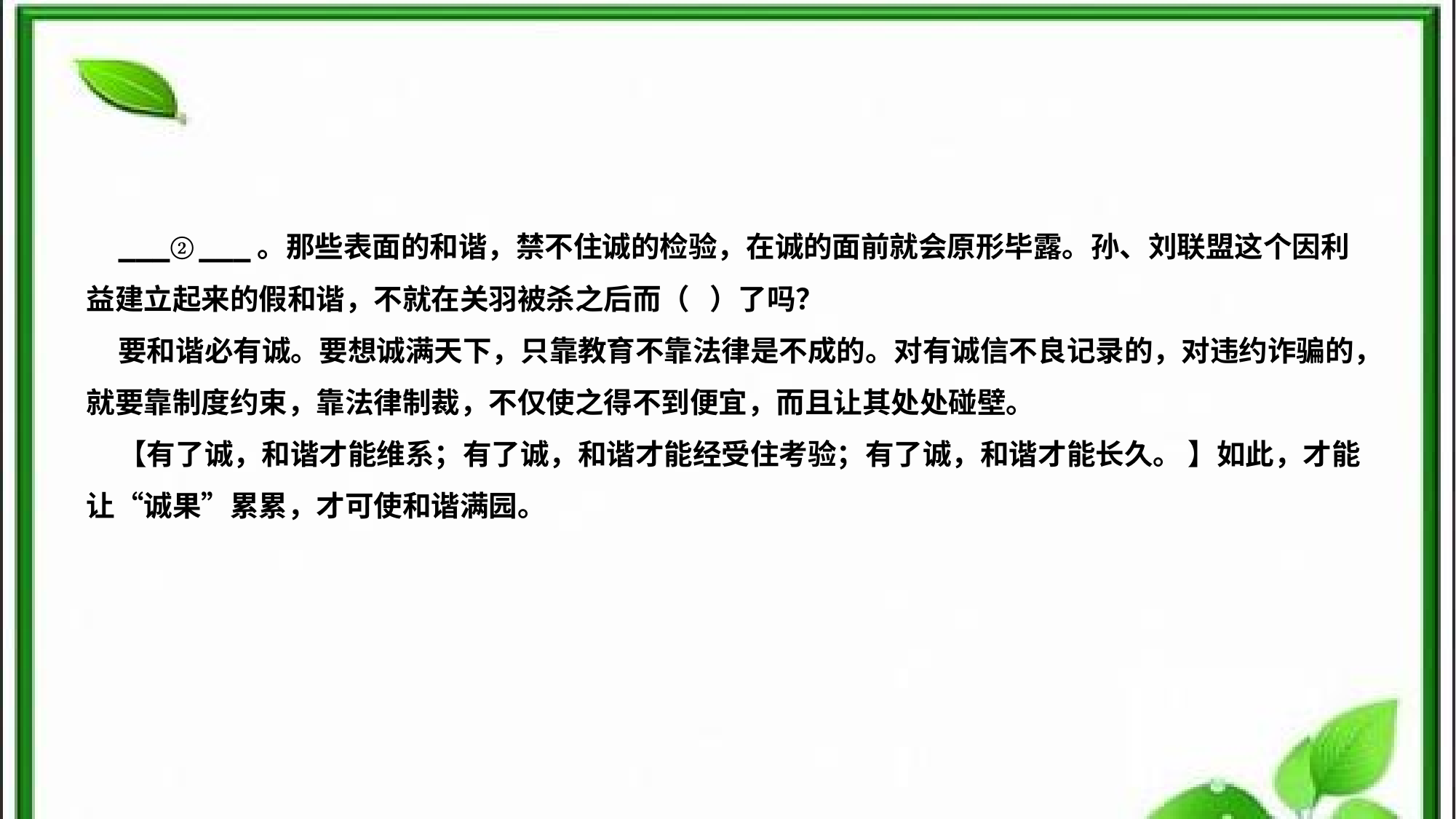

___②___。那些表面的和谐，禁不住诚的检验，在诚的面前就会原形毕露。孙、刘联盟这个因利益建立起来的假和谐，不就在关羽被杀之后而（   ）了吗？
要和谐必有诚。要想诚满天下，只靠教育不靠法律是不成的。对有诚信不良记录的，对违约诈骗的，就要靠制度约束，靠法律制裁，不仅使之得不到便宜，而且让其处处碰壁。
【有了诚，和谐才能维系；有了诚，和谐才能经受住考验；有了诚，和谐才能长久。 】如此，才能让“诚果”累累，才可使和谐满园。